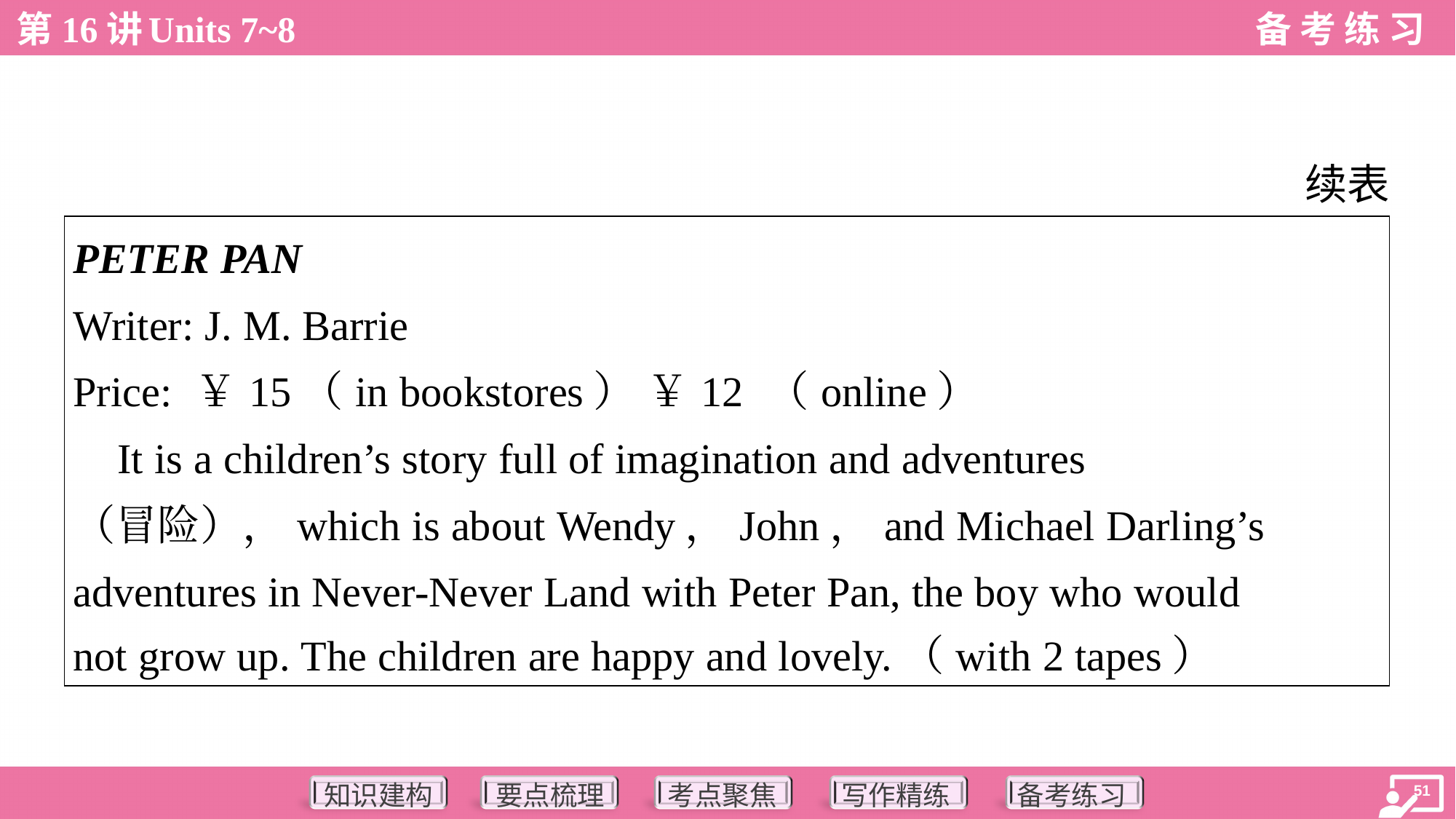

续表
| PETER PAN Writer: J. M. Barrie Price: ￥15（in bookstores） ￥12 （online） It is a children’s story full of imagination and adventures （冒险），which is about Wendy，John，and Michael Darling’s adventures in Never-Never Land with Peter Pan, the boy who would not grow up. The children are happy and lovely.（with 2 tapes） |
| --- |